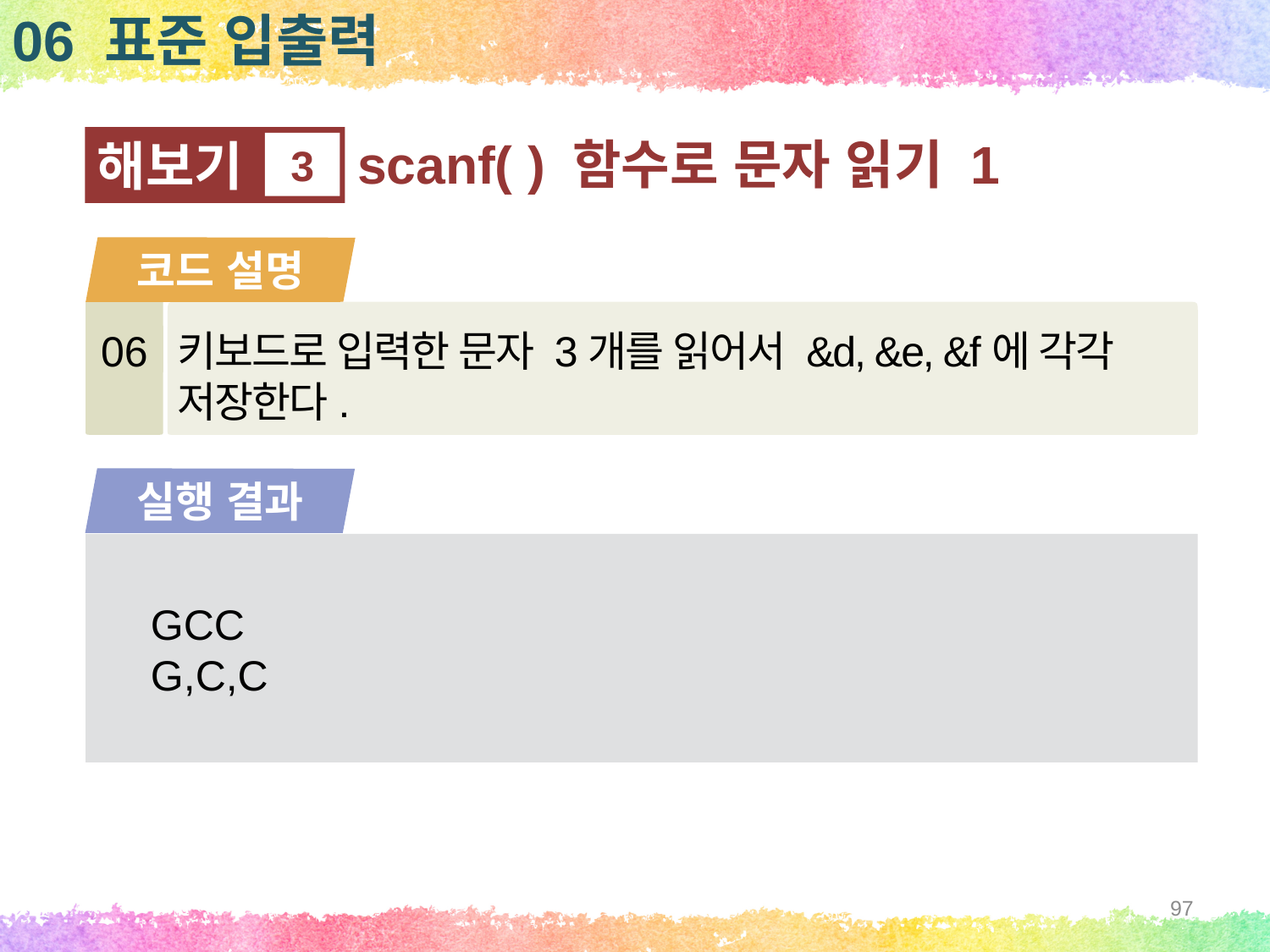

06 표준 입출력
scanf( ) 함수로 문자 읽기 1
해보기
3
코드 설명

06
키보드로 입력한 문자 3개를 읽어서 &d, &e, &f에 각각 저장한다.
실행 결과
GCC
G,C,C
97